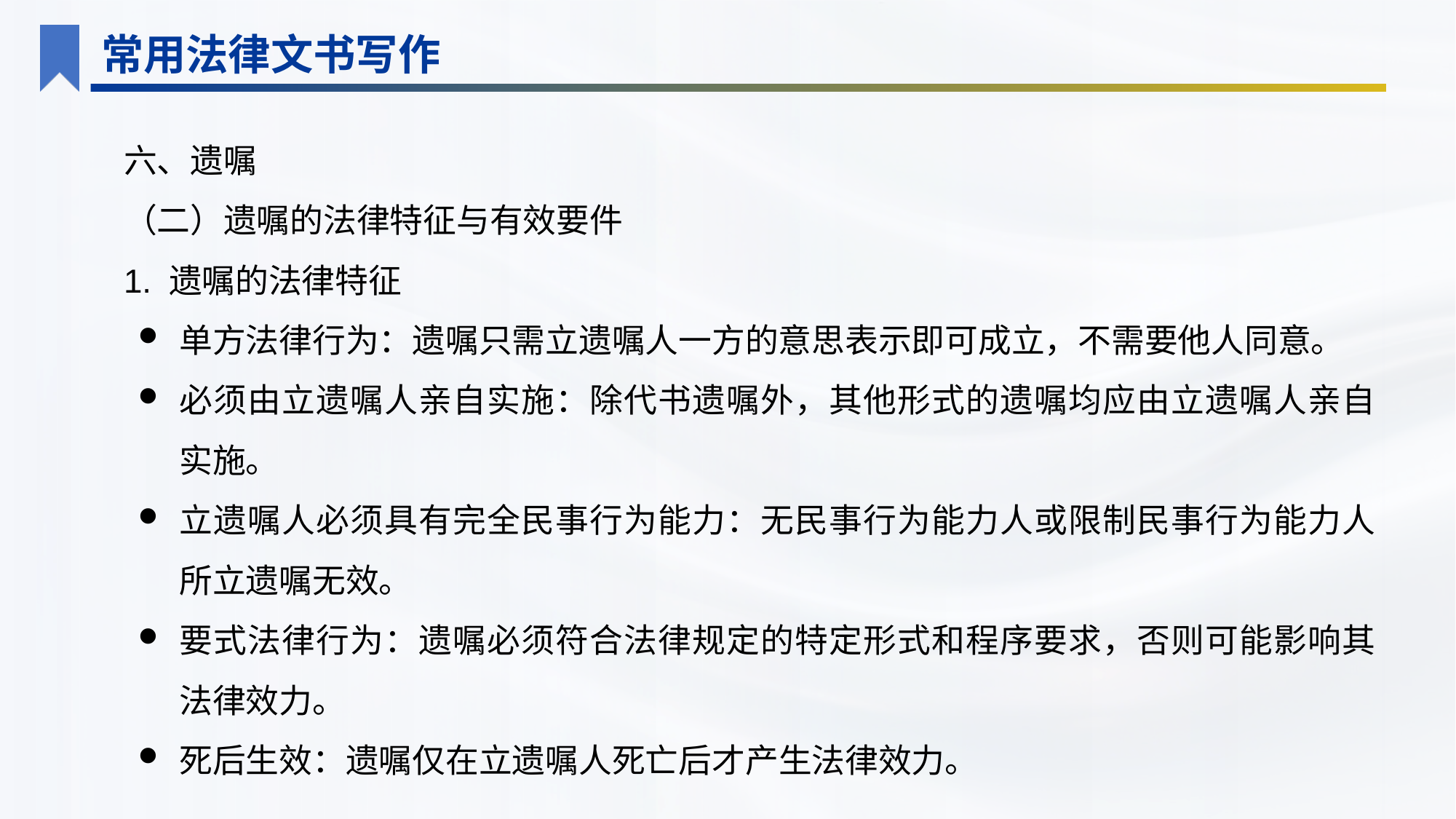

常用法律文书写作
六、遗嘱
（二）遗嘱的法律特征与有效要件
1. 遗嘱的法律特征
单方法律行为：遗嘱只需立遗嘱人一方的意思表示即可成立，不需要他人同意。
必须由立遗嘱人亲自实施：除代书遗嘱外，其他形式的遗嘱均应由立遗嘱人亲自实施。
立遗嘱人必须具有完全民事行为能力：无民事行为能力人或限制民事行为能力人所立遗嘱无效。
要式法律行为：遗嘱必须符合法律规定的特定形式和程序要求，否则可能影响其法律效力。
死后生效：遗嘱仅在立遗嘱人死亡后才产生法律效力。